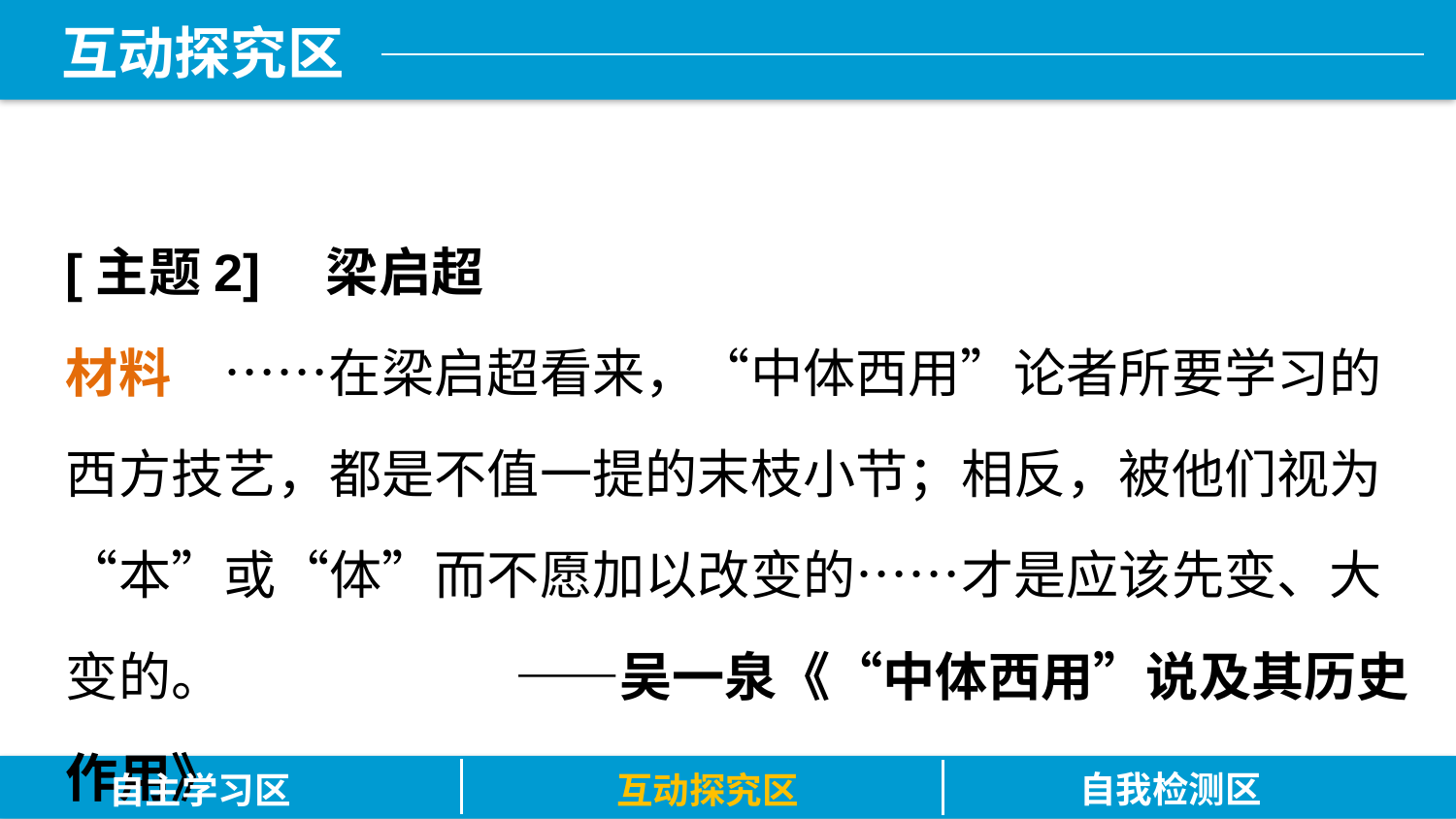

[主题2]　梁启超
材料　……在梁启超看来，“中体西用”论者所要学习的西方技艺，都是不值一提的末枝小节；相反，被他们视为“本”或“体”而不愿加以改变的……才是应该先变、大变的。		 ——吴一泉《“中体西用”说及其历史作用》
自我检测区
自主学习区
互动探究区